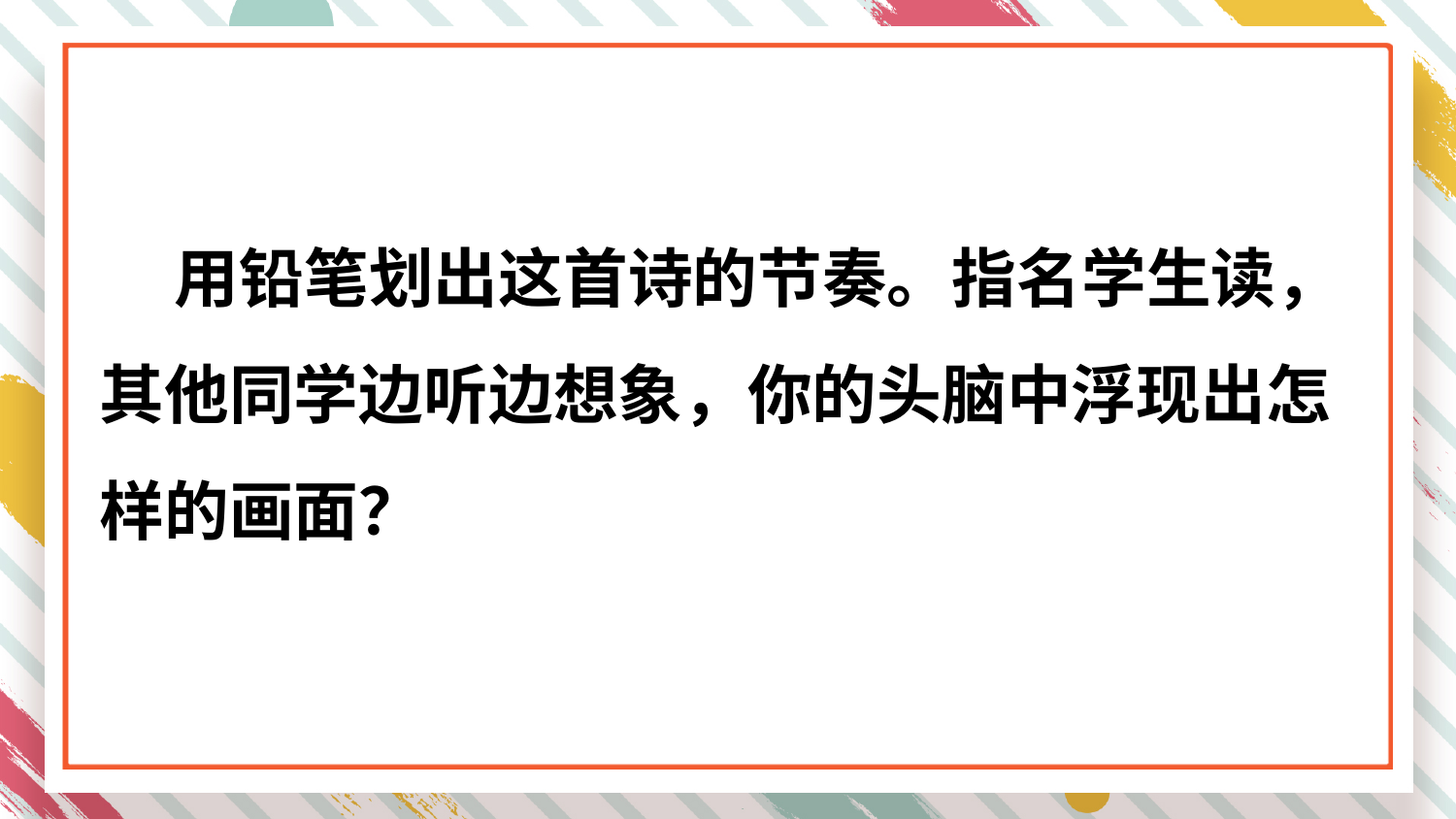

用铅笔划出这首诗的节奏。指名学生读，其他同学边听边想象，你的头脑中浮现出怎样的画面？